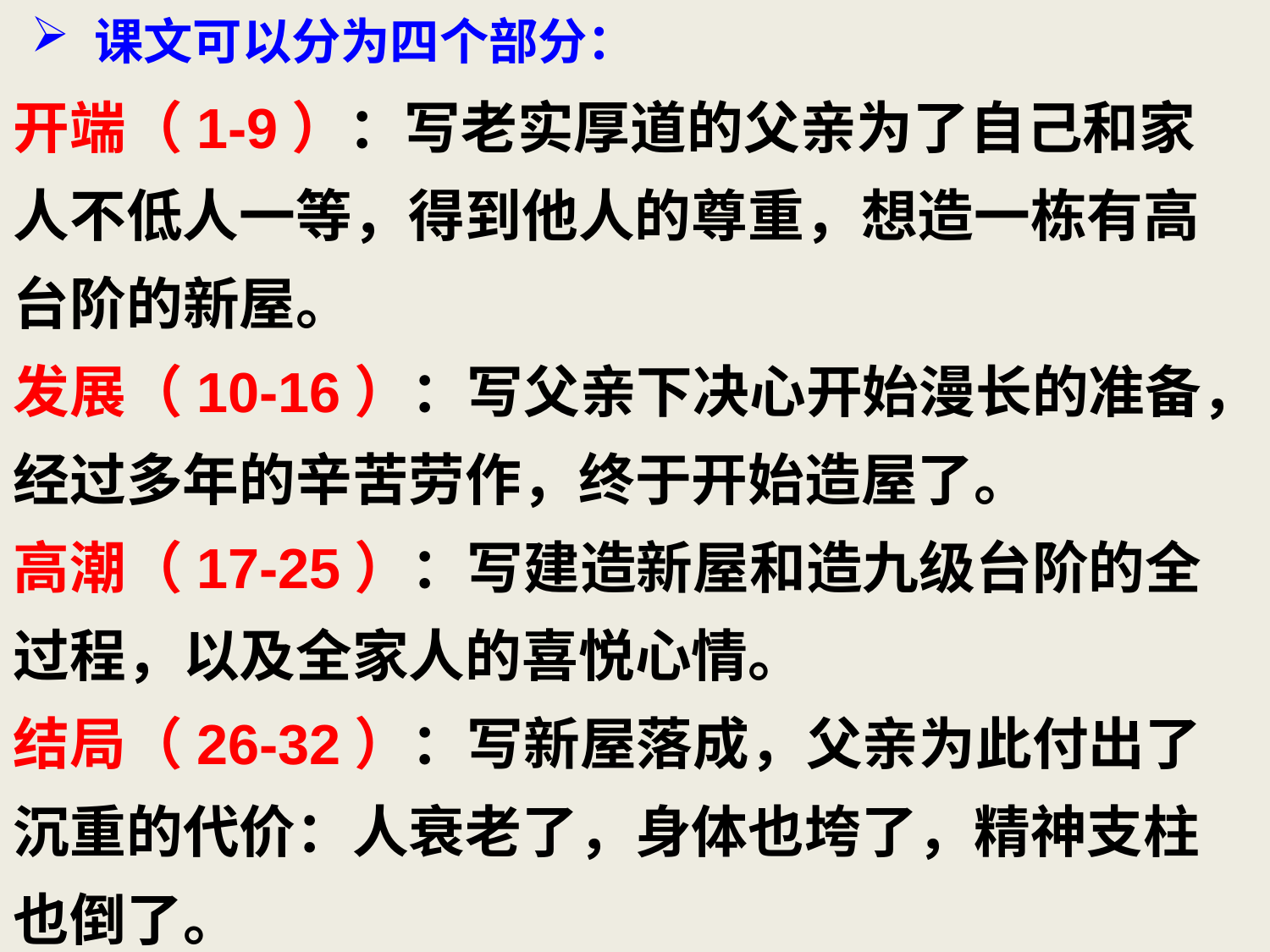

课文可以分为四个部分：
开端（1-9）：写老实厚道的父亲为了自己和家人不低人一等，得到他人的尊重，想造一栋有高台阶的新屋。
发展（10-16）：写父亲下决心开始漫长的准备，经过多年的辛苦劳作，终于开始造屋了。
高潮（17-25）：写建造新屋和造九级台阶的全过程，以及全家人的喜悦心情。
结局（26-32）：写新屋落成，父亲为此付出了沉重的代价：人衰老了，身体也垮了，精神支柱也倒了。